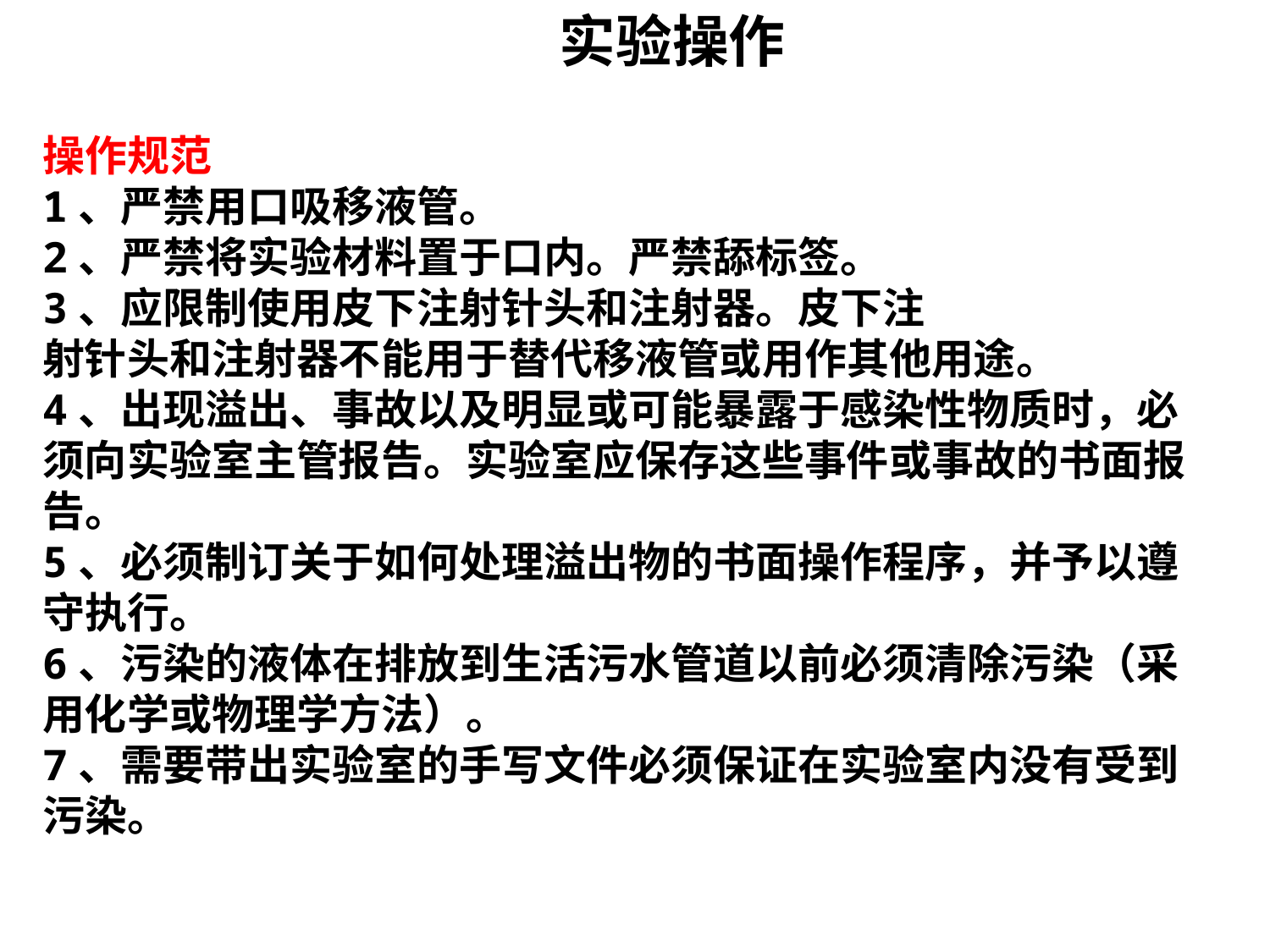

实验操作
操作规范
1、严禁用口吸移液管。
2、严禁将实验材料置于口内。严禁舔标签。
3、应限制使用皮下注射针头和注射器。皮下注
射针头和注射器不能用于替代移液管或用作其他用途。
4、出现溢出、事故以及明显或可能暴露于感染性物质时，必须向实验室主管报告。实验室应保存这些事件或事故的书面报告。
5、必须制订关于如何处理溢出物的书面操作程序，并予以遵守执行。
6、污染的液体在排放到生活污水管道以前必须清除污染（采用化学或物理学方法）。
7、需要带出实验室的手写文件必须保证在实验室内没有受到污染。